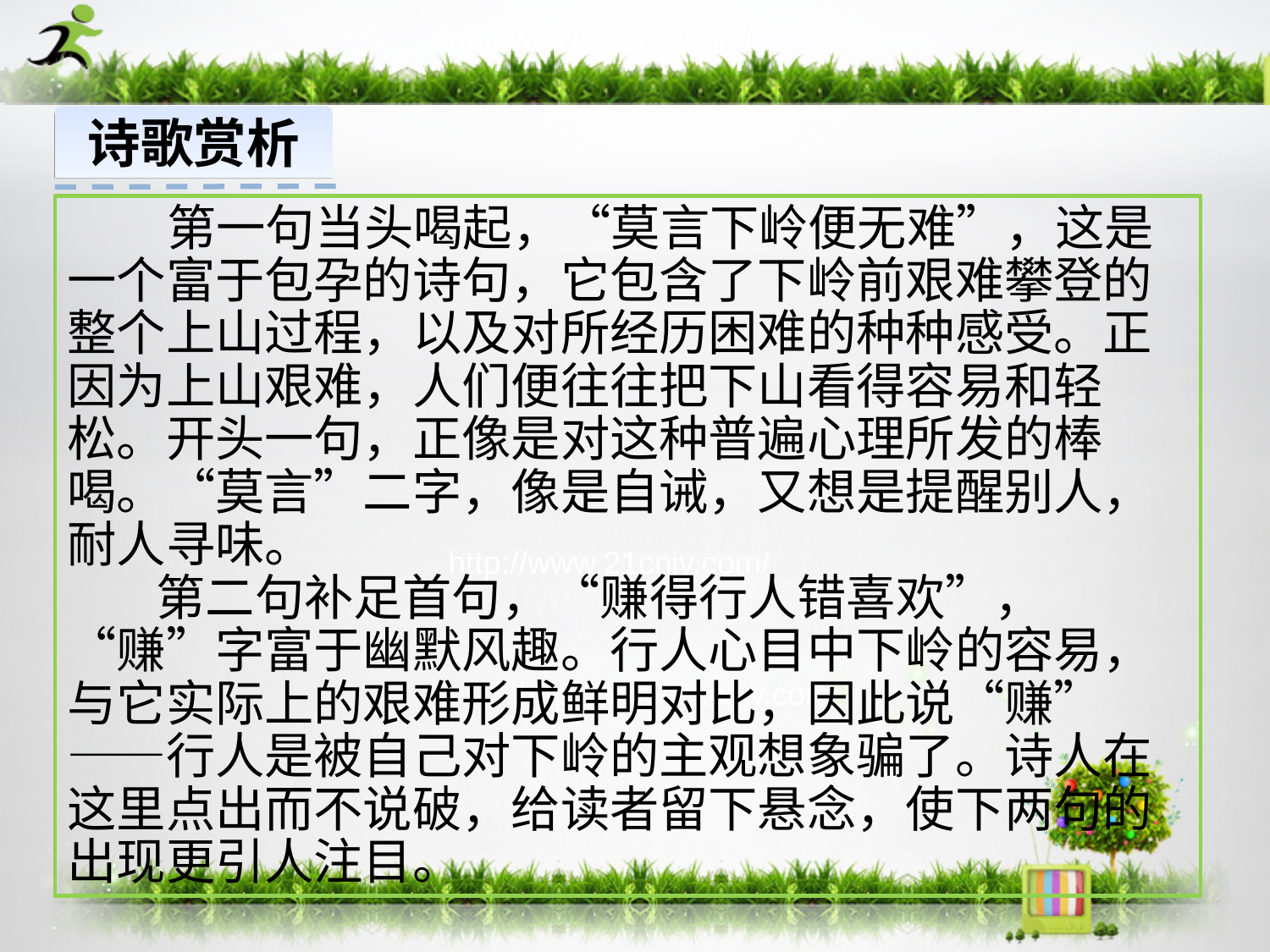

诗歌赏析

        第一句当头喝起，“莫言下岭便无难”，这是一个富于包孕的诗句，它包含了下岭前艰难攀登的整个上山过程，以及对所经历困难的种种感受。正因为上山艰难，人们便往往把下山看得容易和轻松。开头一句，正像是对这种普遍心理所发的棒喝。“莫言”二字，像是自诫，又想是提醒别人，耐人寻味。
       第二句补足首句，“赚得行人错喜欢”，“赚”字富于幽默风趣。行人心目中下岭的容易，与它实际上的艰难形成鲜明对比，因此说“赚”——行人是被自己对下岭的主观想象骗了。诗人在这里点出而不说破，给读者留下悬念，使下两句的出现更引人注目。